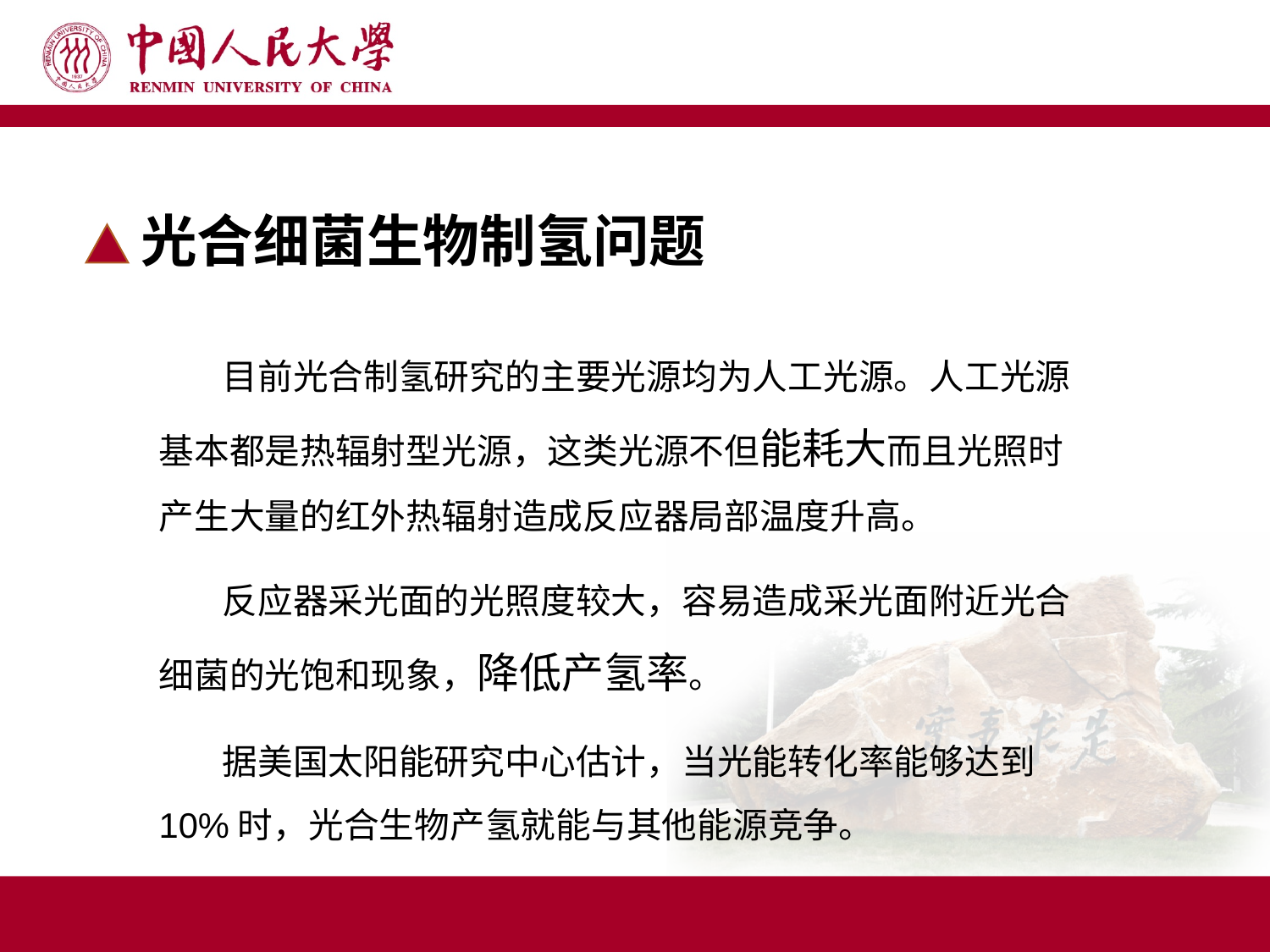

光合细菌生物制氢问题
目前光合制氢研究的主要光源均为人工光源。人工光源基本都是热辐射型光源，这类光源不但能耗大而且光照时产生大量的红外热辐射造成反应器局部温度升高。
反应器采光面的光照度较大，容易造成采光面附近光合细菌的光饱和现象，降低产氢率。
据美国太阳能研究中心估计，当光能转化率能够达到10%时，光合生物产氢就能与其他能源竞争。